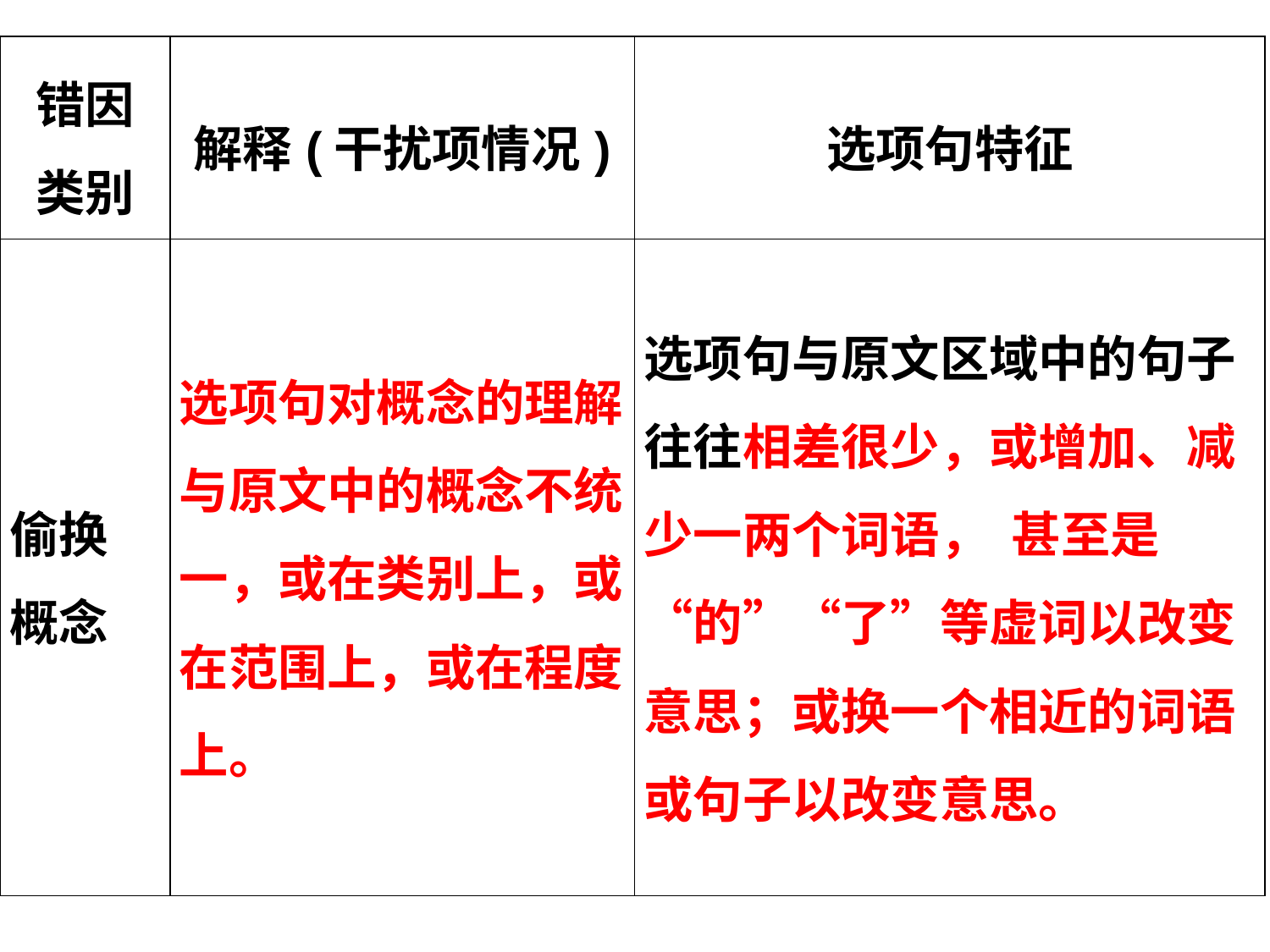

| 错因 类别 | 解释(干扰项情况) | 选项句特征 |
| --- | --- | --- |
| 偷换 概念 | 选项句对概念的理解与原文中的概念不统一，或在类别上，或在范围上，或在程度上。 | 选项句与原文区域中的句子 往往相差很少，或增加、减少一两个词语， 甚至是“的”“了”等虚词以改变意思；或换一个相近的词语或句子以改变意思。 |